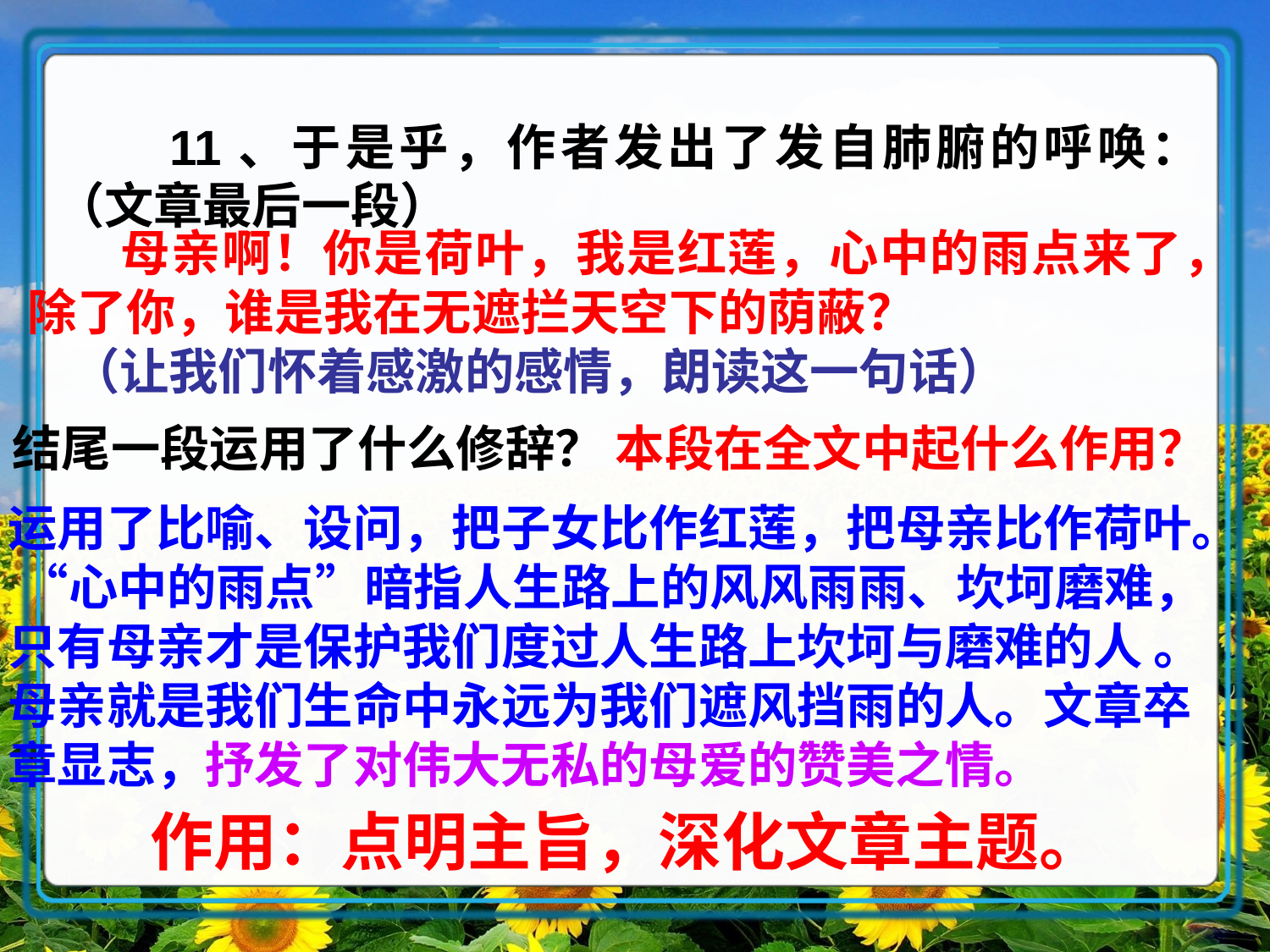

11、于是乎，作者发出了发自肺腑的呼唤：（文章最后一段）
   母亲啊！你是荷叶，我是红莲，心中的雨点来了，除了你，谁是我在无遮拦天空下的荫蔽？
（让我们怀着感激的感情，朗读这一句话）
结尾一段运用了什么修辞？ 本段在全文中起什么作用？
运用了比喻、设问，把子女比作红莲，把母亲比作荷叶。 “心中的雨点”暗指人生路上的风风雨雨、坎坷磨难，只有母亲才是保护我们度过人生路上坎坷与磨难的人 。母亲就是我们生命中永远为我们遮风挡雨的人。文章卒章显志，抒发了对伟大无私的母爱的赞美之情。
作用：点明主旨，深化文章主题。